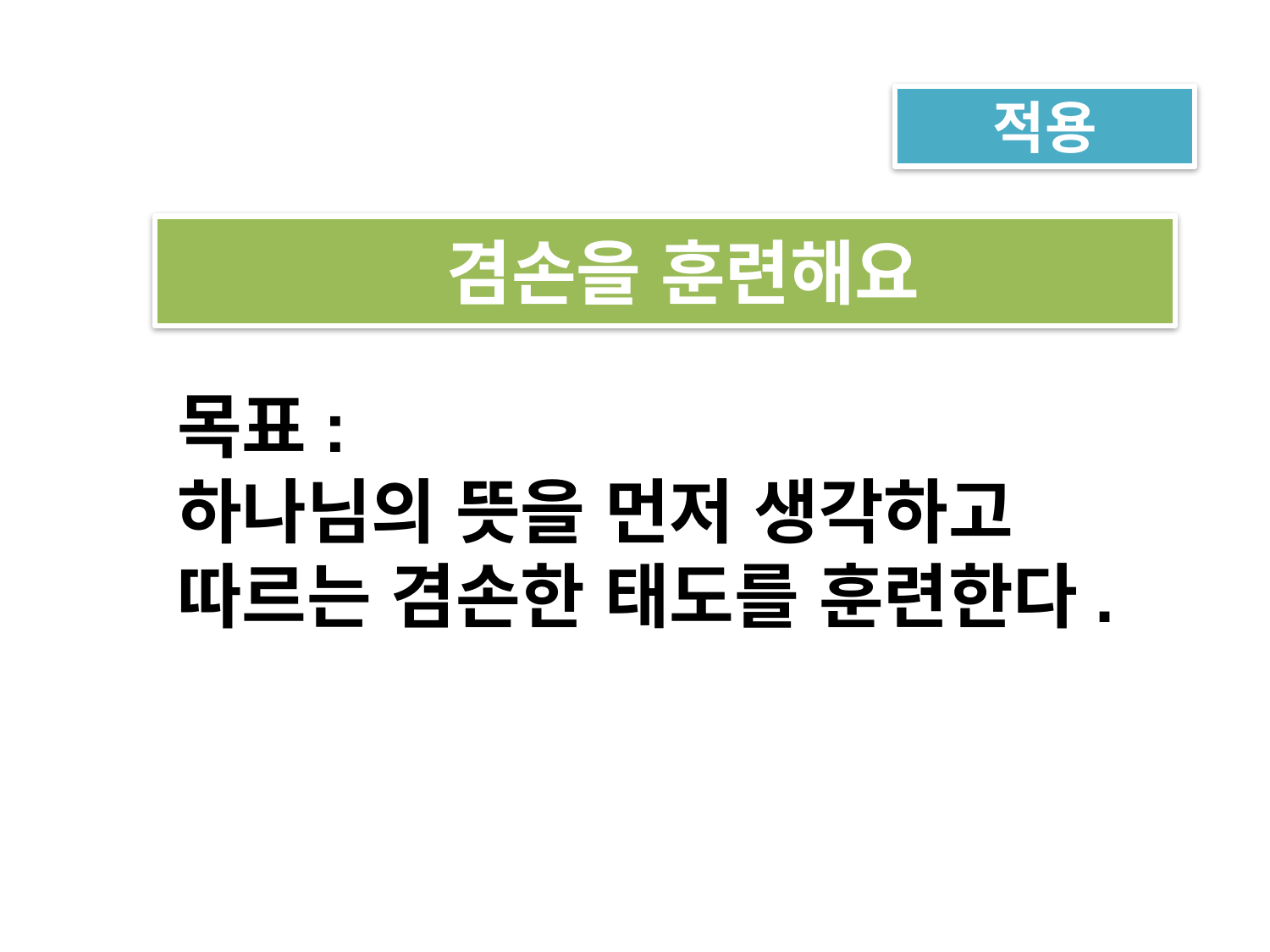

적용
 겸손을 훈련해요
목표:
하나님의 뜻을 먼저 생각하고
따르는 겸손한 태도를 훈련한다.